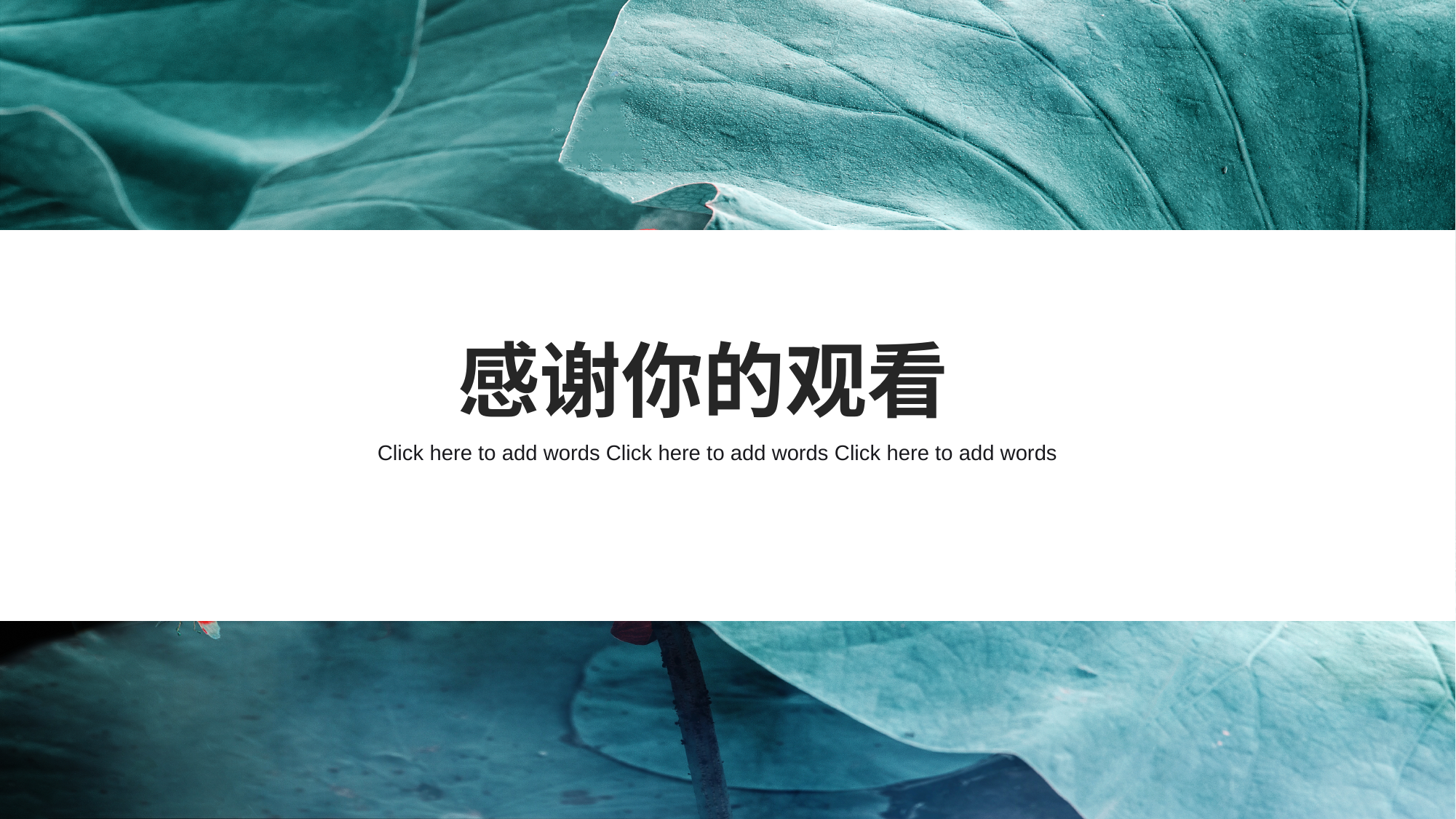

感谢你的观看
Click here to add words Click here to add words Click here to add words